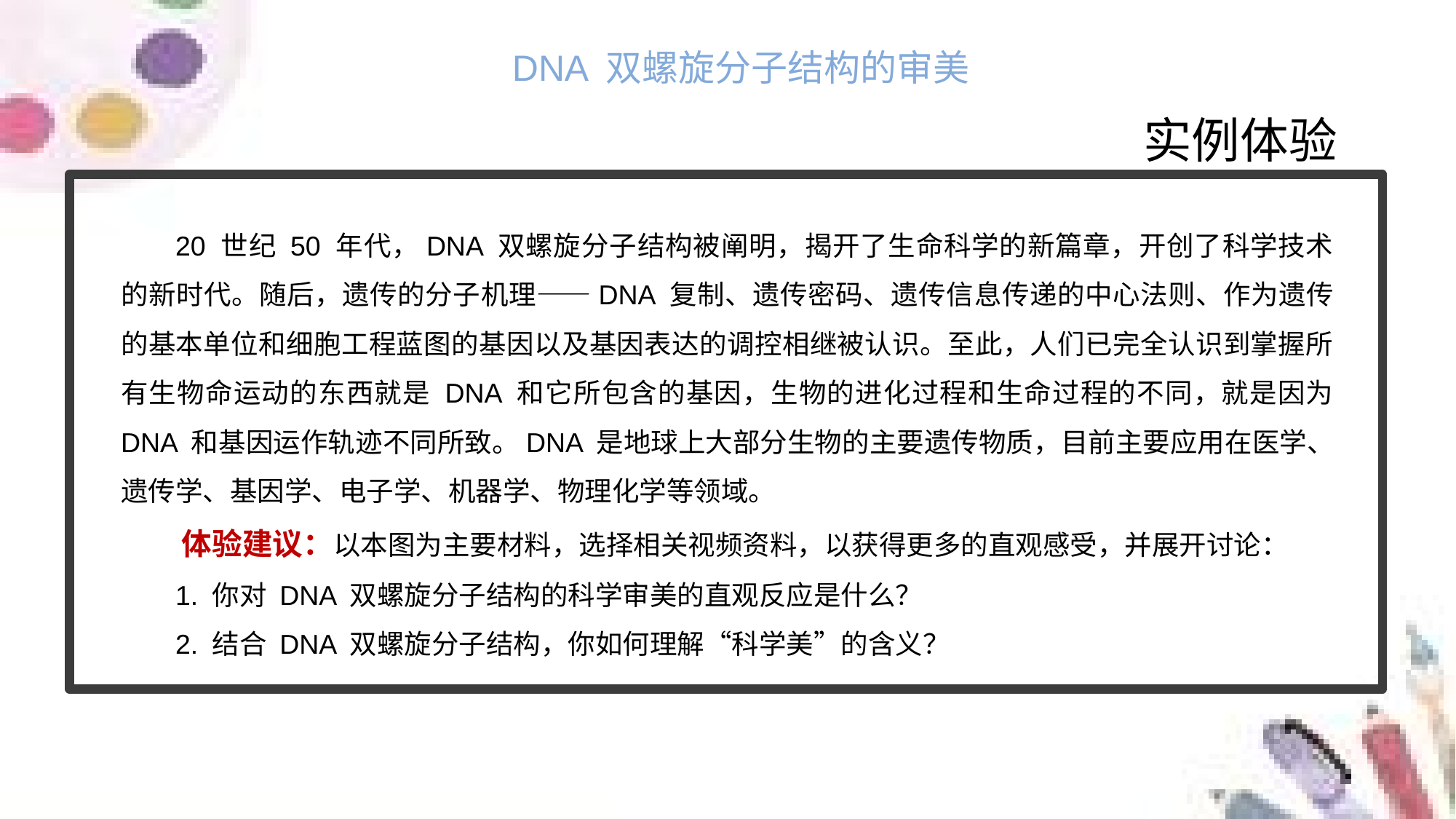

DNA 双螺旋分子结构的审美
实例体验

20 世纪 50 年代，DNA 双螺旋分子结构被阐明，揭开了生命科学的新篇章，开创了科学技术的新时代。随后，遗传的分子机理——DNA 复制、遗传密码、遗传信息传递的中心法则、作为遗传的基本单位和细胞工程蓝图的基因以及基因表达的调控相继被认识。至此，人们已完全认识到掌握所有生物命运动的东西就是 DNA 和它所包含的基因，生物的进化过程和生命过程的不同，就是因为 DNA 和基因运作轨迹不同所致。DNA 是地球上大部分生物的主要遗传物质，目前主要应用在医学、遗传学、基因学、电子学、机器学、物理化学等领域。
体验建议：以本图为主要材料，选择相关视频资料，以获得更多的直观感受，并展开讨论：
1. 你对 DNA 双螺旋分子结构的科学审美的直观反应是什么？
2. 结合 DNA 双螺旋分子结构，你如何理解“科学美”的含义？